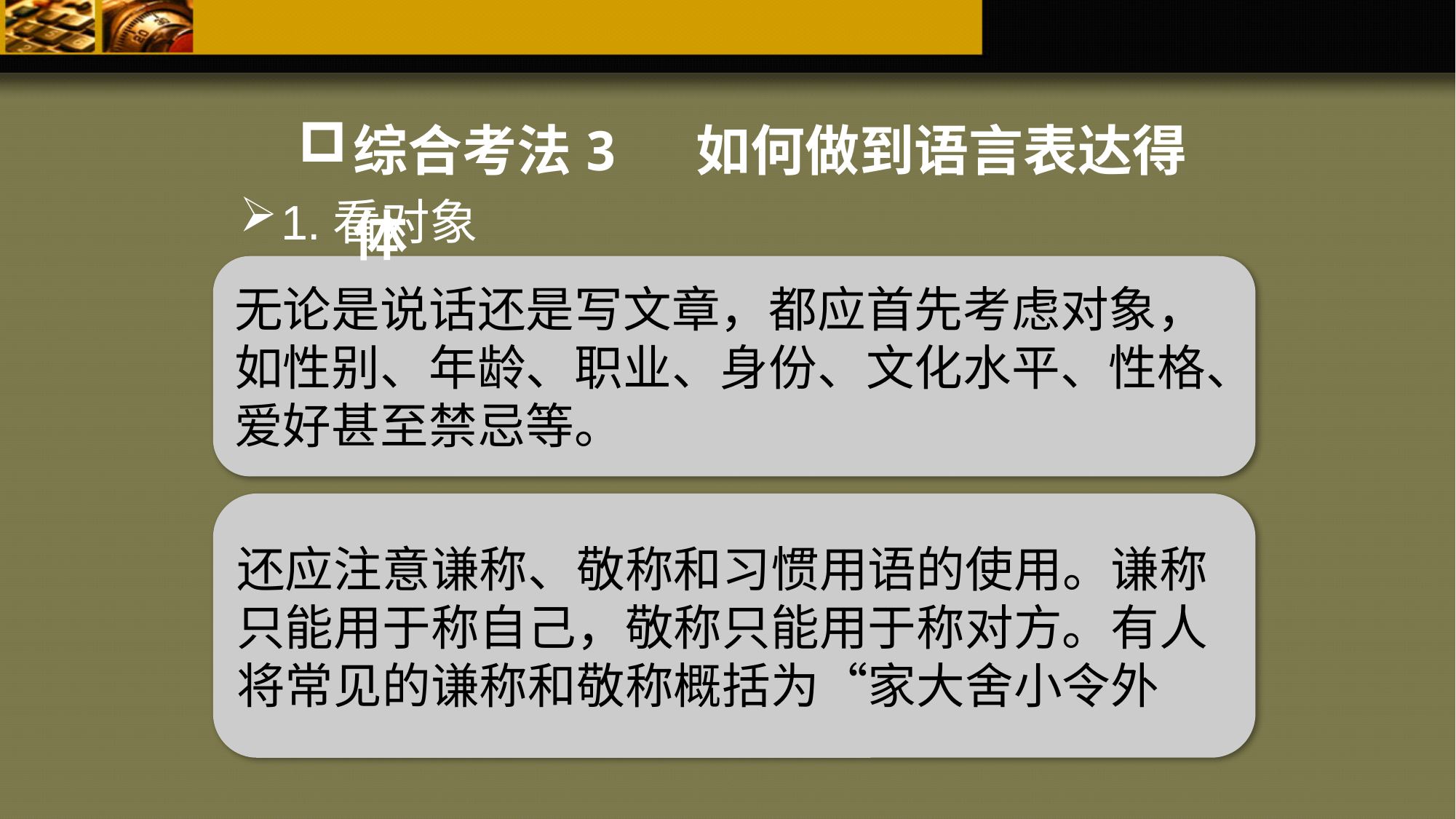

综合考法3  如何做到语言表达得体
1.看对象
无论是说话还是写文章，都应首先考虑对象，如性别、年龄、职业、身份、文化水平、性格、爱好甚至禁忌等。
还应注意谦称、敬称和习惯用语的使用。谦称只能用于称自己，敬称只能用于称对方。有人将常见的谦称和敬称概括为“家大舍小令外